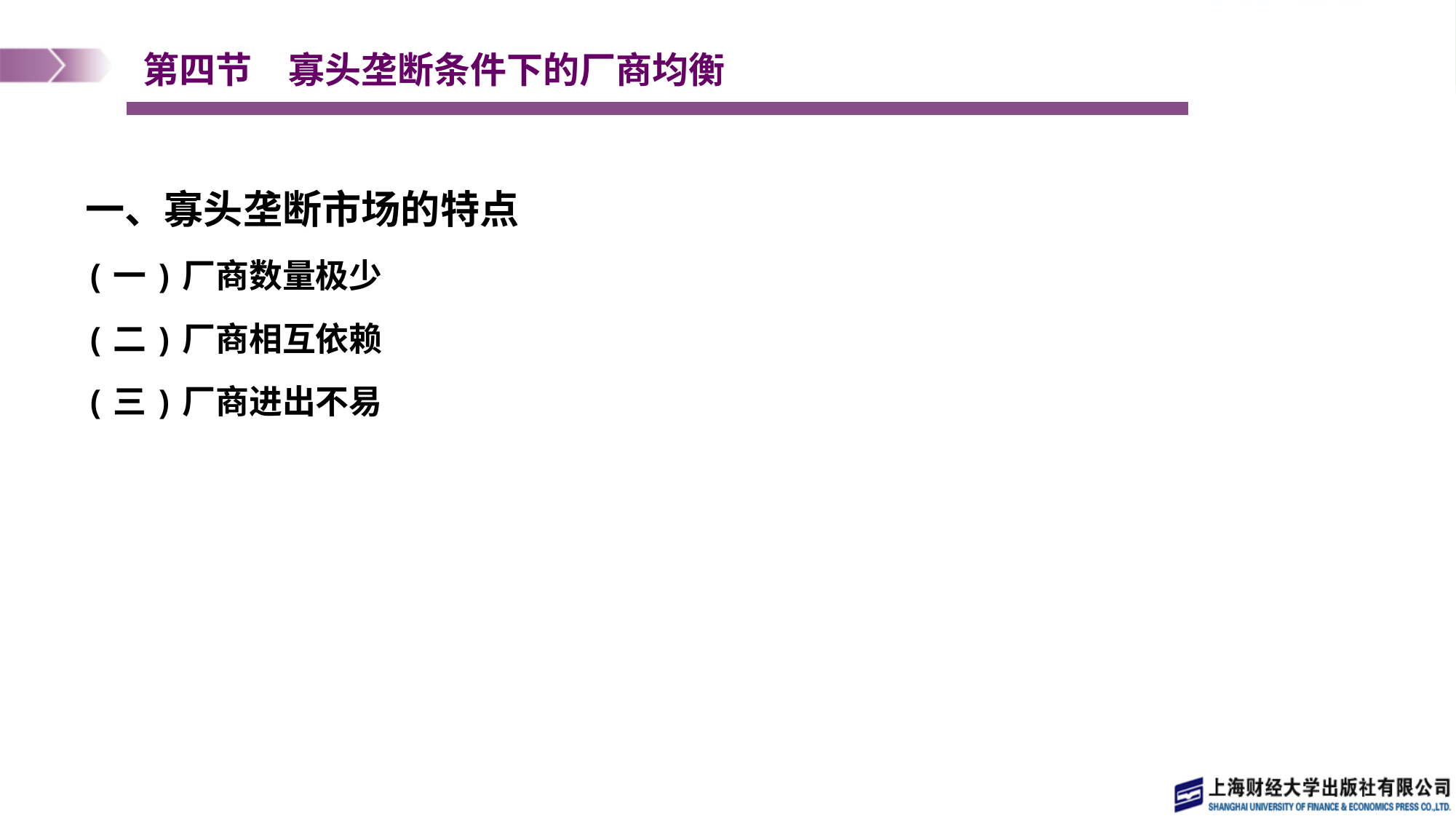

# 第四节　寡头垄断条件下的厂商均衡
一、寡头垄断市场的特点
(一)厂商数量极少
(二)厂商相互依赖
(三)厂商进出不易